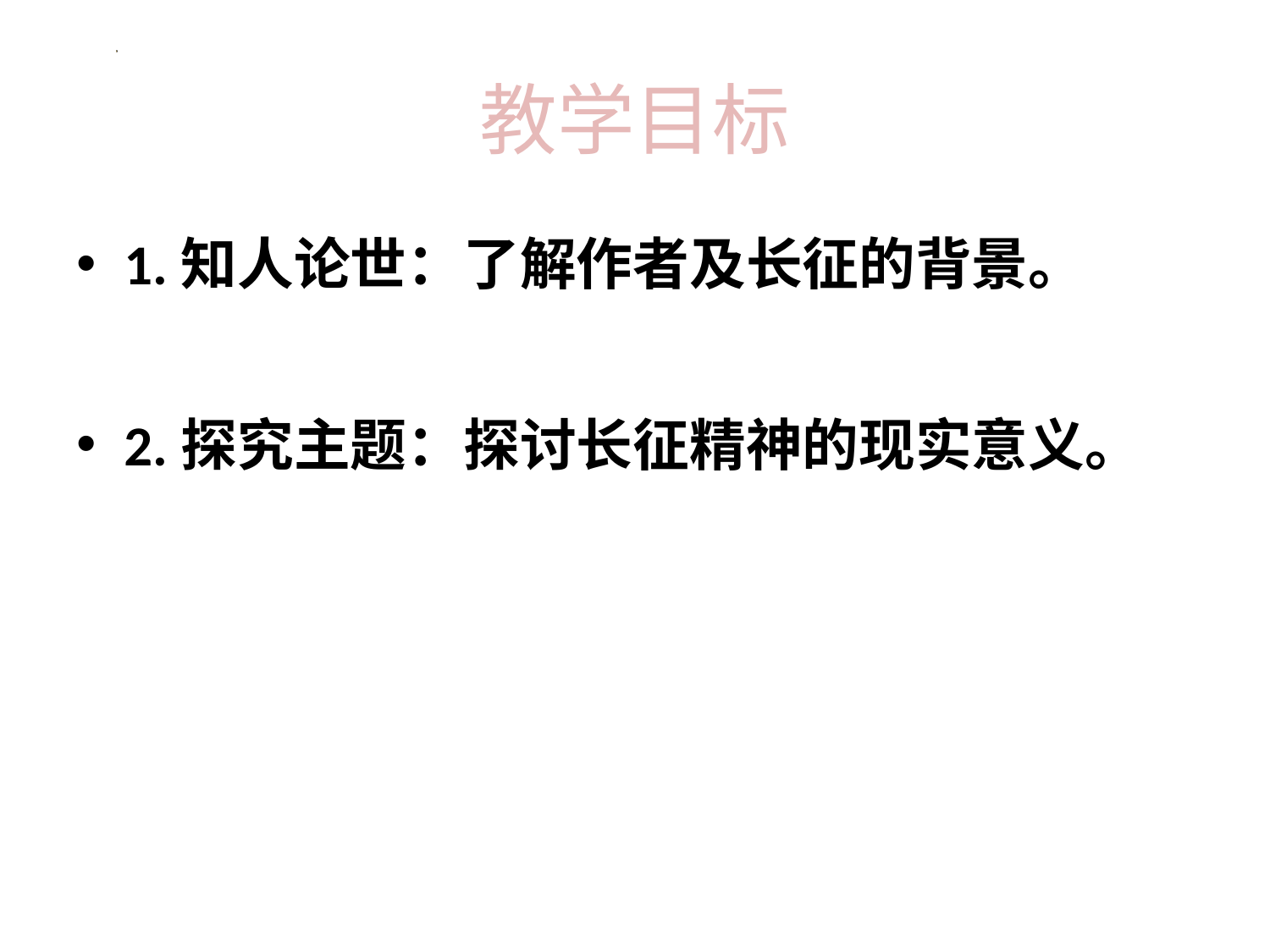

# 教学目标
1.知人论世：了解作者及长征的背景。

2.探究主题：探讨长征精神的现实意义。